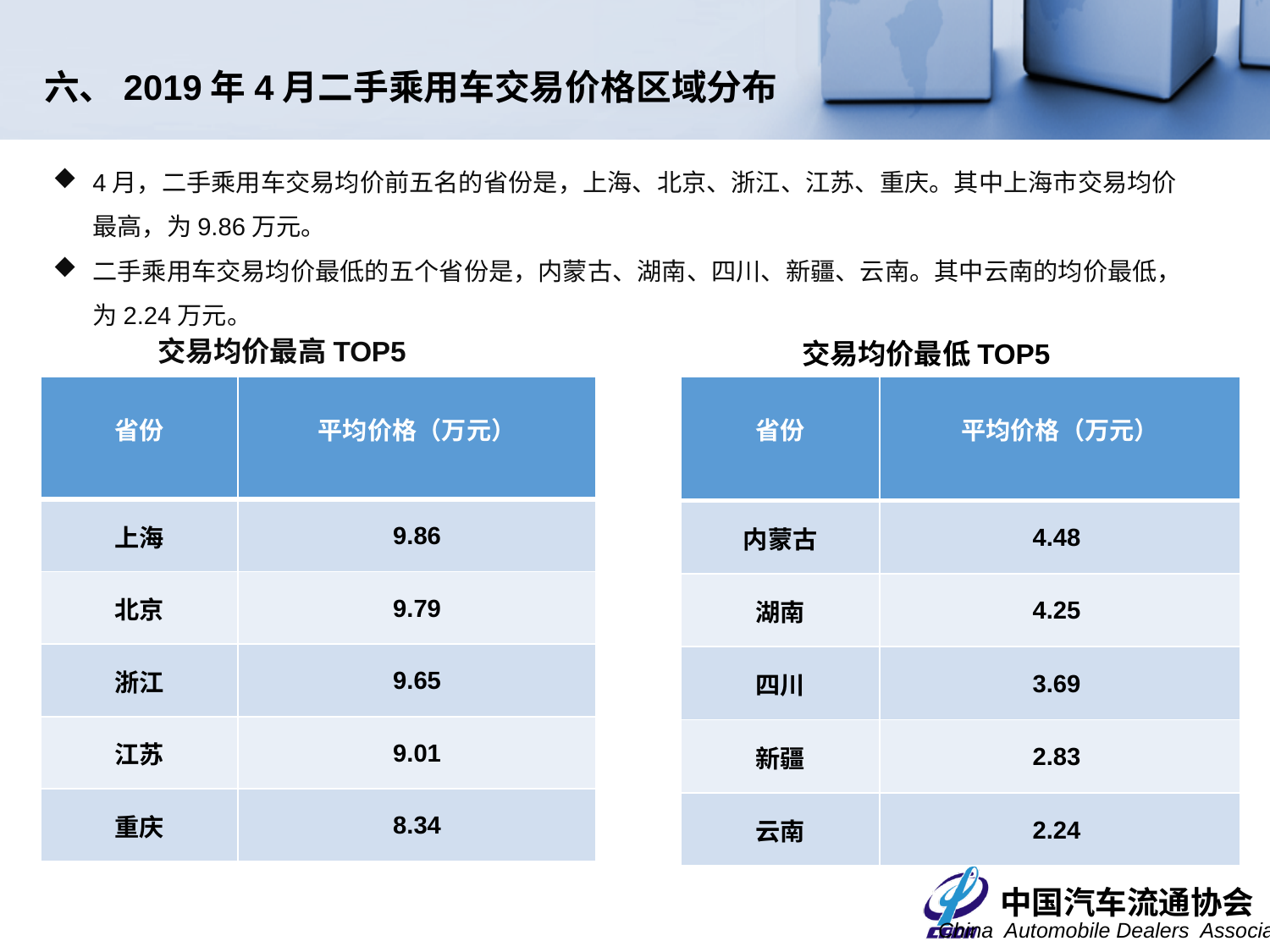

六、2019年4月二手乘用车交易价格区域分布
4月，二手乘用车交易均价前五名的省份是，上海、北京、浙江、江苏、重庆。其中上海市交易均价最高，为9.86万元。
二手乘用车交易均价最低的五个省份是，内蒙古、湖南、四川、新疆、云南。其中云南的均价最低，为2.24万元。
交易均价最高TOP5
交易均价最低TOP5
| 省份 | 平均价格（万元） |
| --- | --- |
| 内蒙古 | 4.48 |
| 湖南 | 4.25 |
| 四川 | 3.69 |
| 新疆 | 2.83 |
| 云南 | 2.24 |
| 省份 | 平均价格（万元） |
| --- | --- |
| 上海 | 9.86 |
| 北京 | 9.79 |
| 浙江 | 9.65 |
| 江苏 | 9.01 |
| 重庆 | 8.34 |